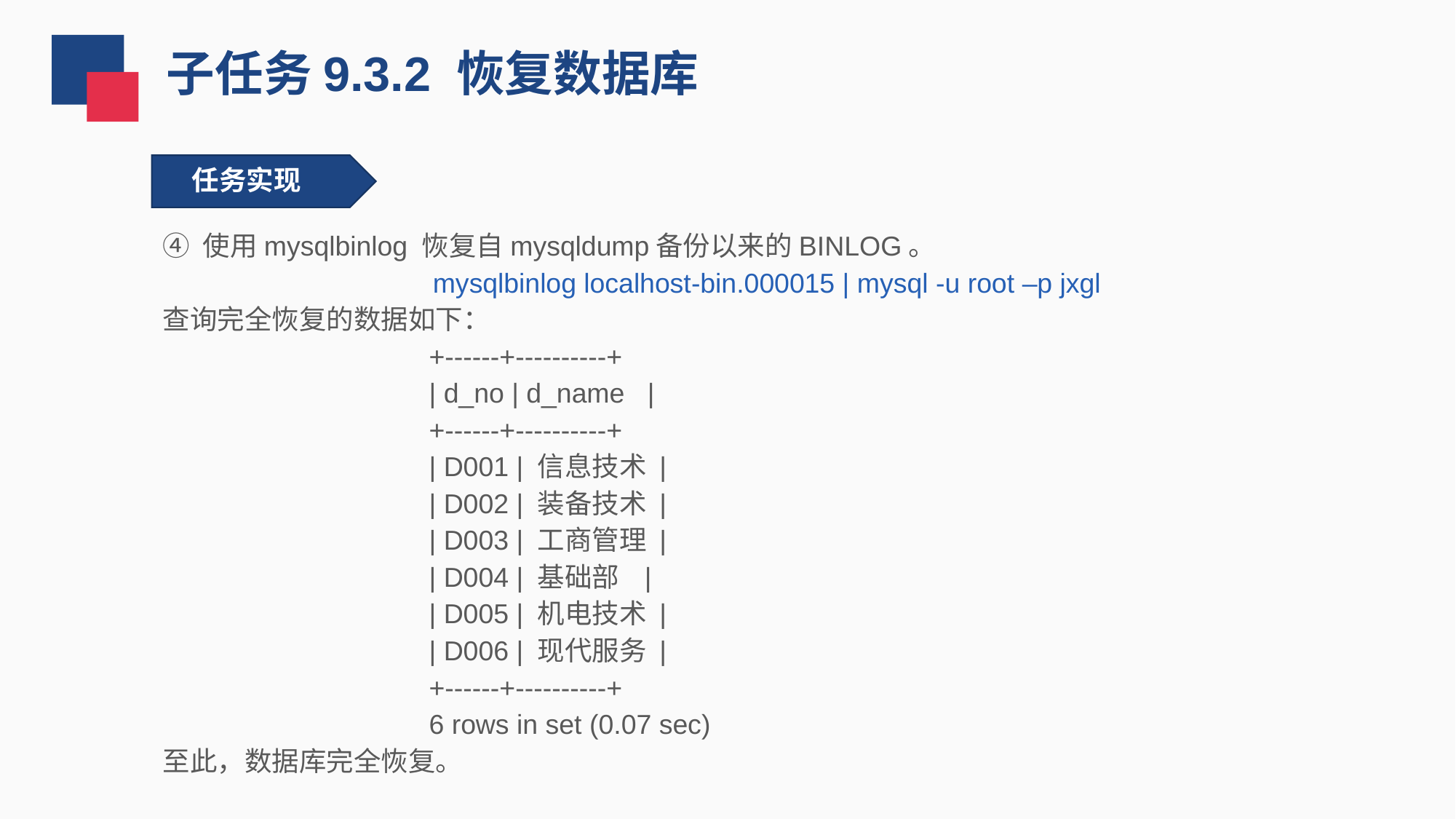

子任务9.3.2 恢复数据库

任务实现
④ 使用mysqlbinlog 恢复自mysqldump备份以来的BINLOG。
mysqlbinlog localhost-bin.000015 | mysql -u root –p jxgl
查询完全恢复的数据如下：
+------+----------+
| d_no | d_name   |
+------+----------+
| D001 | 信息技术 |
| D002 | 装备技术 |
| D003 | 工商管理 |
| D004 | 基础部   |
| D005 | 机电技术 |
| D006 | 现代服务 |
+------+----------+
6 rows in set (0.07 sec)
至此，数据库完全恢复。